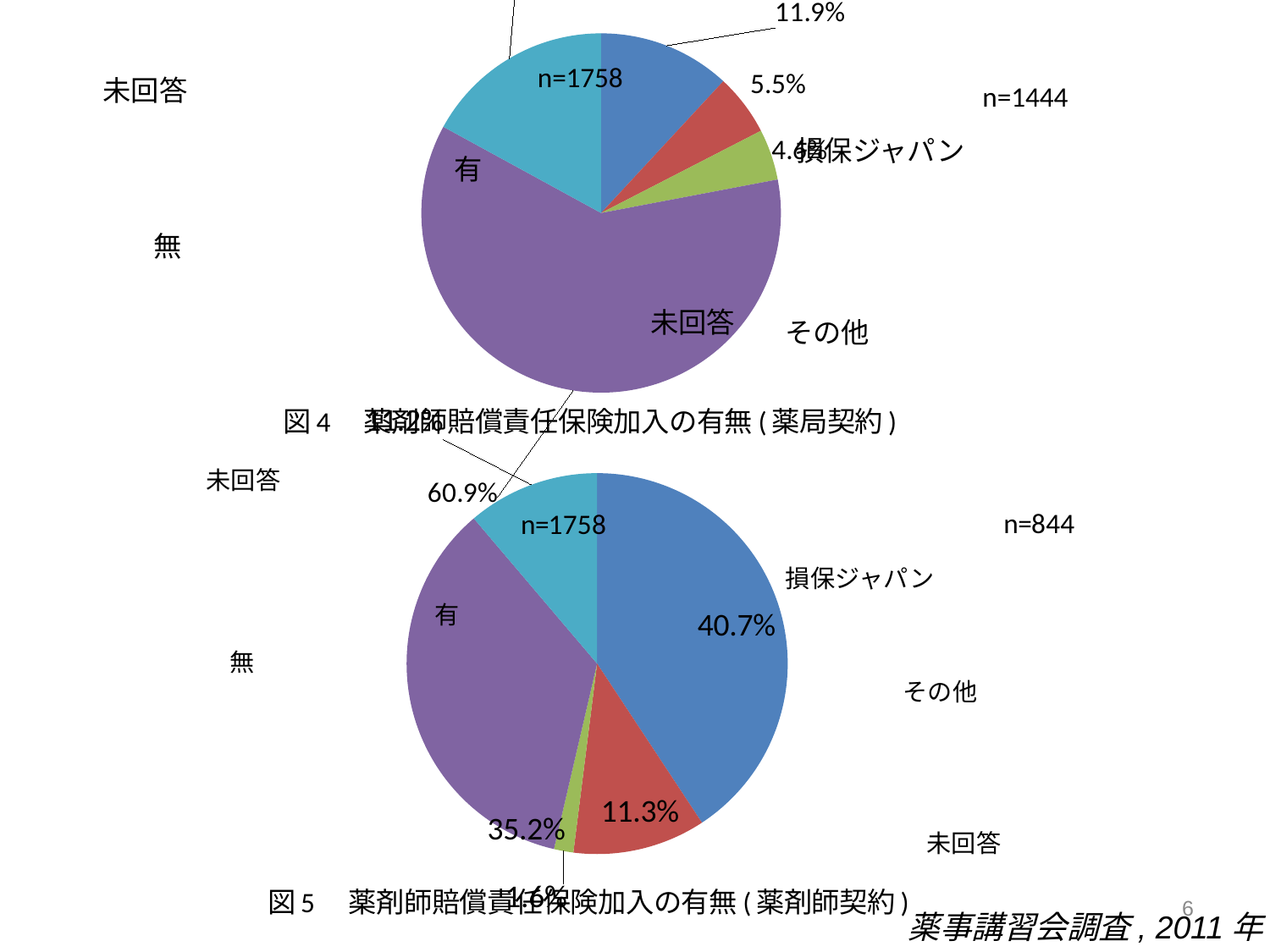

[unsupported chart]

未回答
損保ジャパン
有
無
未回答
その他
n=1758
n=1444

[unsupported chart]

未回答
損保ジャパン
有
無

6
薬事講習会調査, 2011年